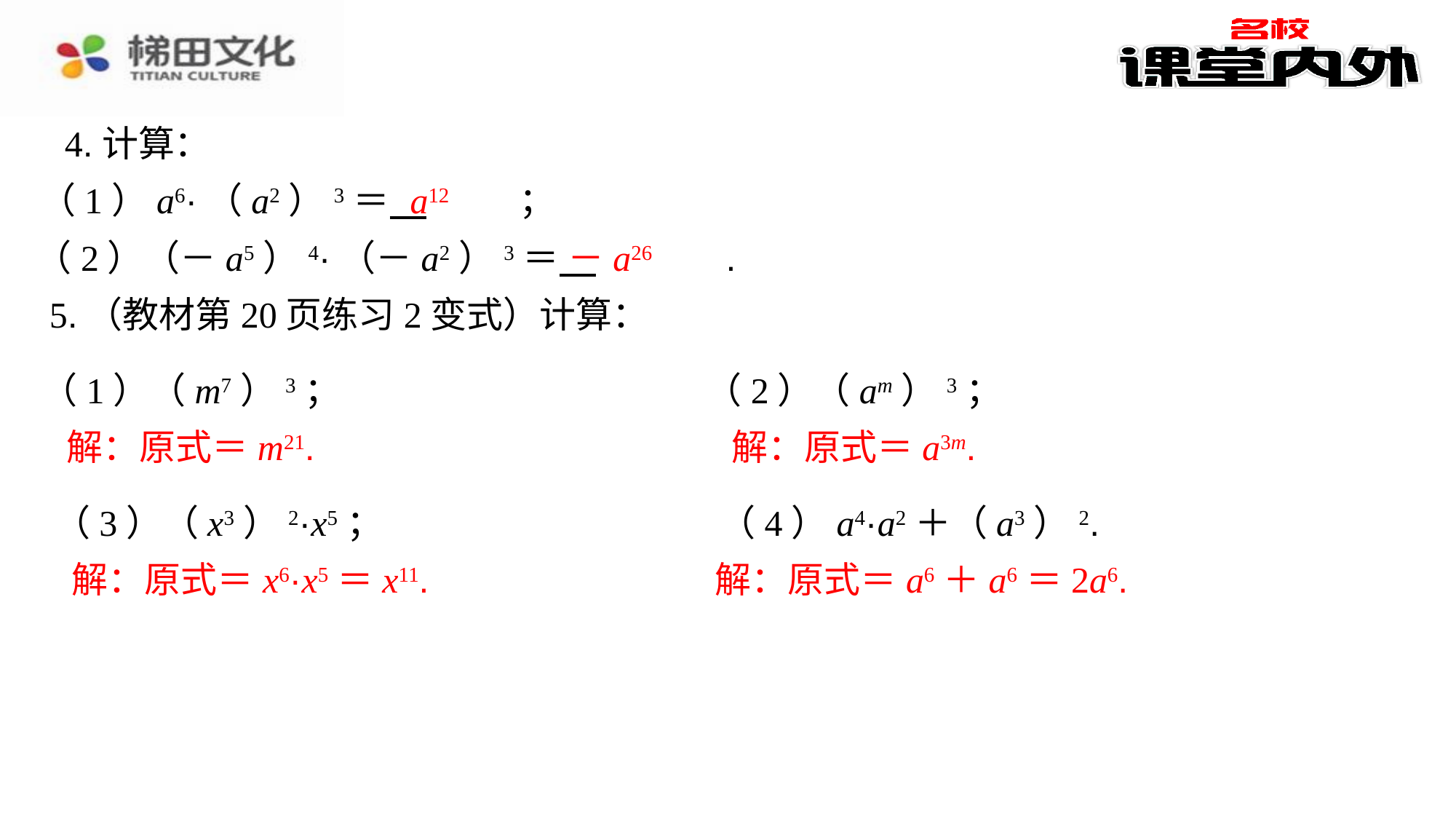

4.计算：
a12
（1）a6·（a2）3＝ 　a12　⁠；
－a26
（2）（－a5）4·（－a2）3＝ 　－a26　⁠.
5.（教材第20页练习2变式）计算：
（1）（m7）3；
（2）（am）3；
解：原式＝m21.
解：原式＝a3m.
（3）（x3）2·x5；
（4）a4·a2＋（a3）2.
解：原式＝x6·x5＝x11.
解：原式＝a6＋a6＝2a6.